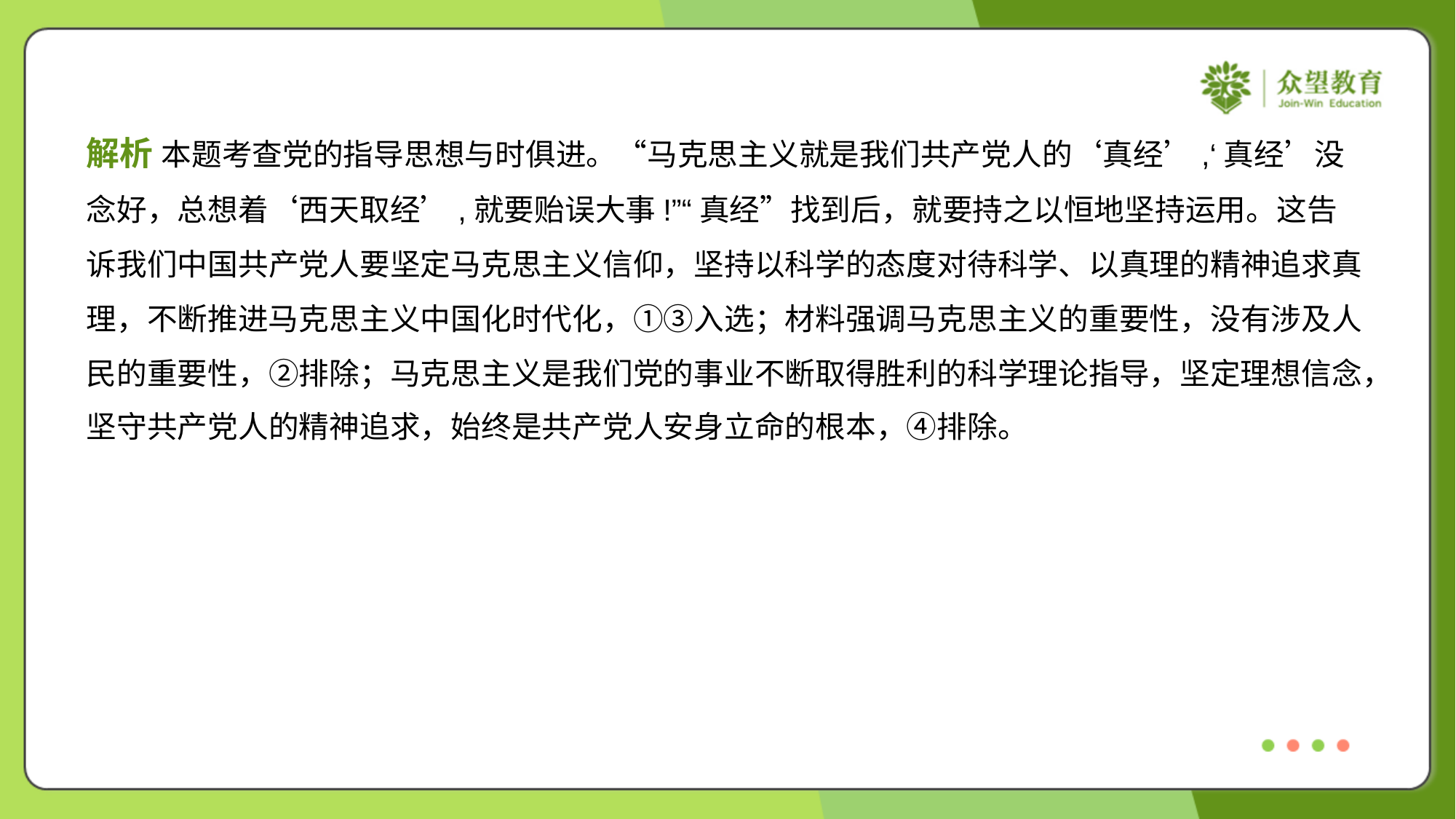

解析 本题考查党的指导思想与时俱进。“马克思主义就是我们共产党人的‘真经’,‘真经’没
念好，总想着‘西天取经’,就要贻误大事!”“真经”找到后，就要持之以恒地坚持运用。这告
诉我们中国共产党人要坚定马克思主义信仰，坚持以科学的态度对待科学、以真理的精神追求真
理，不断推进马克思主义中国化时代化，①③入选；材料强调马克思主义的重要性，没有涉及人
民的重要性，②排除；马克思主义是我们党的事业不断取得胜利的科学理论指导，坚定理想信念，
坚守共产党人的精神追求，始终是共产党人安身立命的根本，④排除。